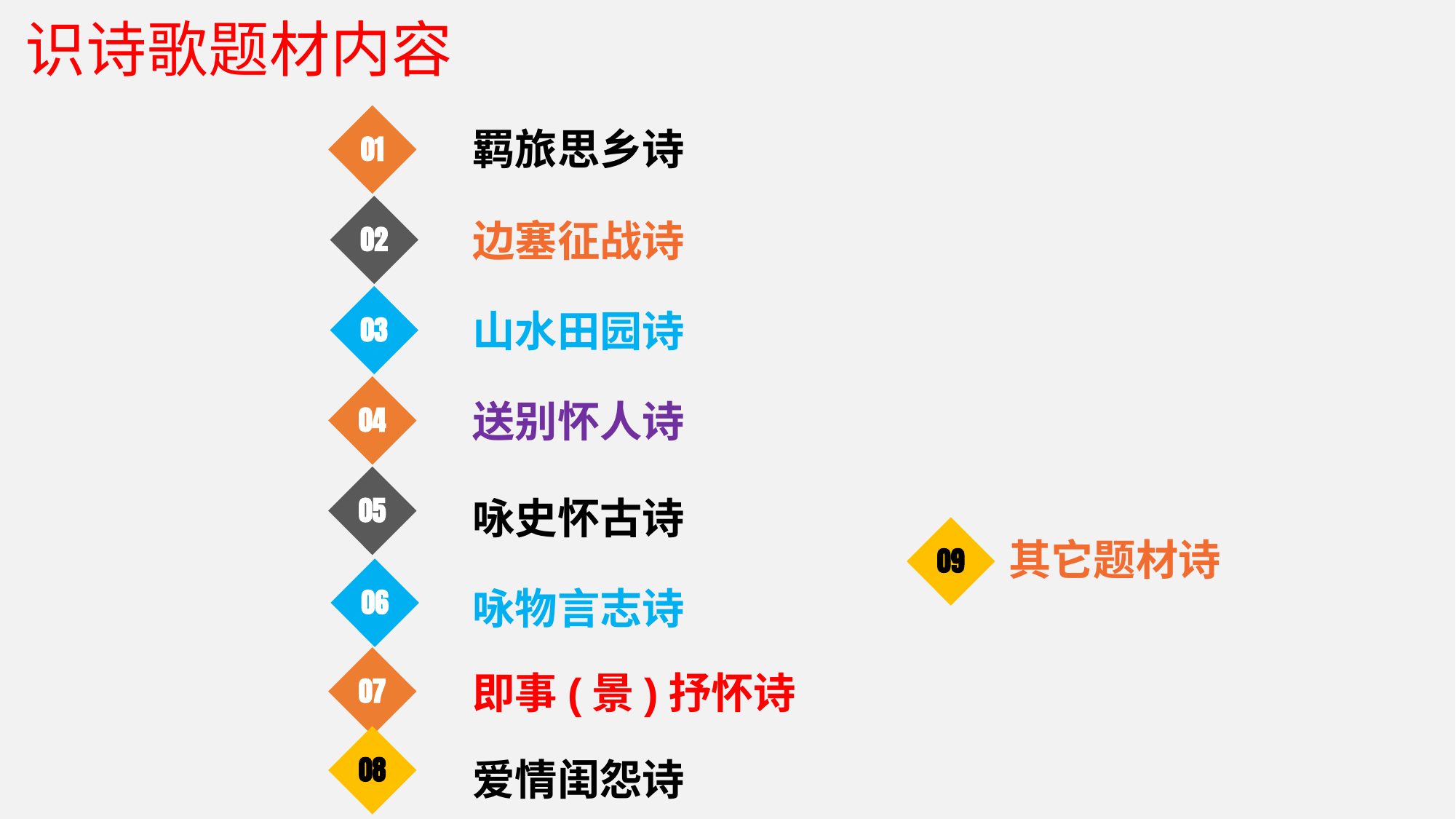

识诗歌题材内容
01
羁旅思乡诗
02
边塞征战诗
03
山水田园诗
04
送别怀人诗
05
咏史怀古诗
09
其它题材诗
06
咏物言志诗
07
即事(景)抒怀诗
08
爱情闺怨诗